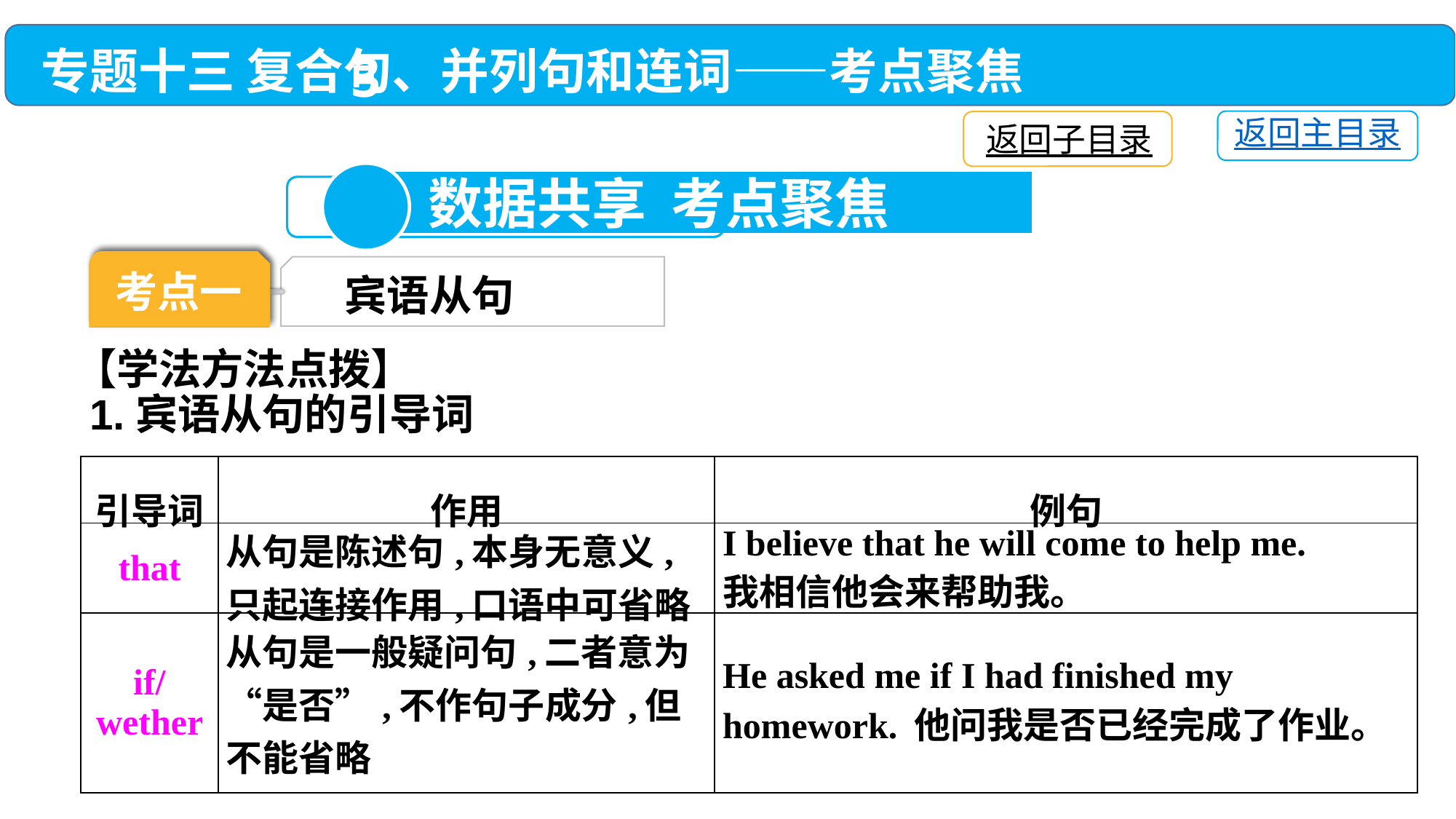

专题十三 复合句、并列句和连词——考点聚焦
返回主目录

返回子目录
3
   数据共享  考点聚焦

考点一
考点一
宾语从句

【学法方法点拨】
1.宾语从句的引导词
| 引导词 | 作用 | 例句 |
| --- | --- | --- |
| that | 从句是陈述句,本身无意义,只起连接作用,口语中可省略 | I believe that he will come to help me. 我相信他会来帮助我。 |
| if/ wether | 从句是一般疑问句,二者意为“是否”,不作句子成分,但不能省略 | He asked me if I had finished my homework. 他问我是否已经完成了作业。 |